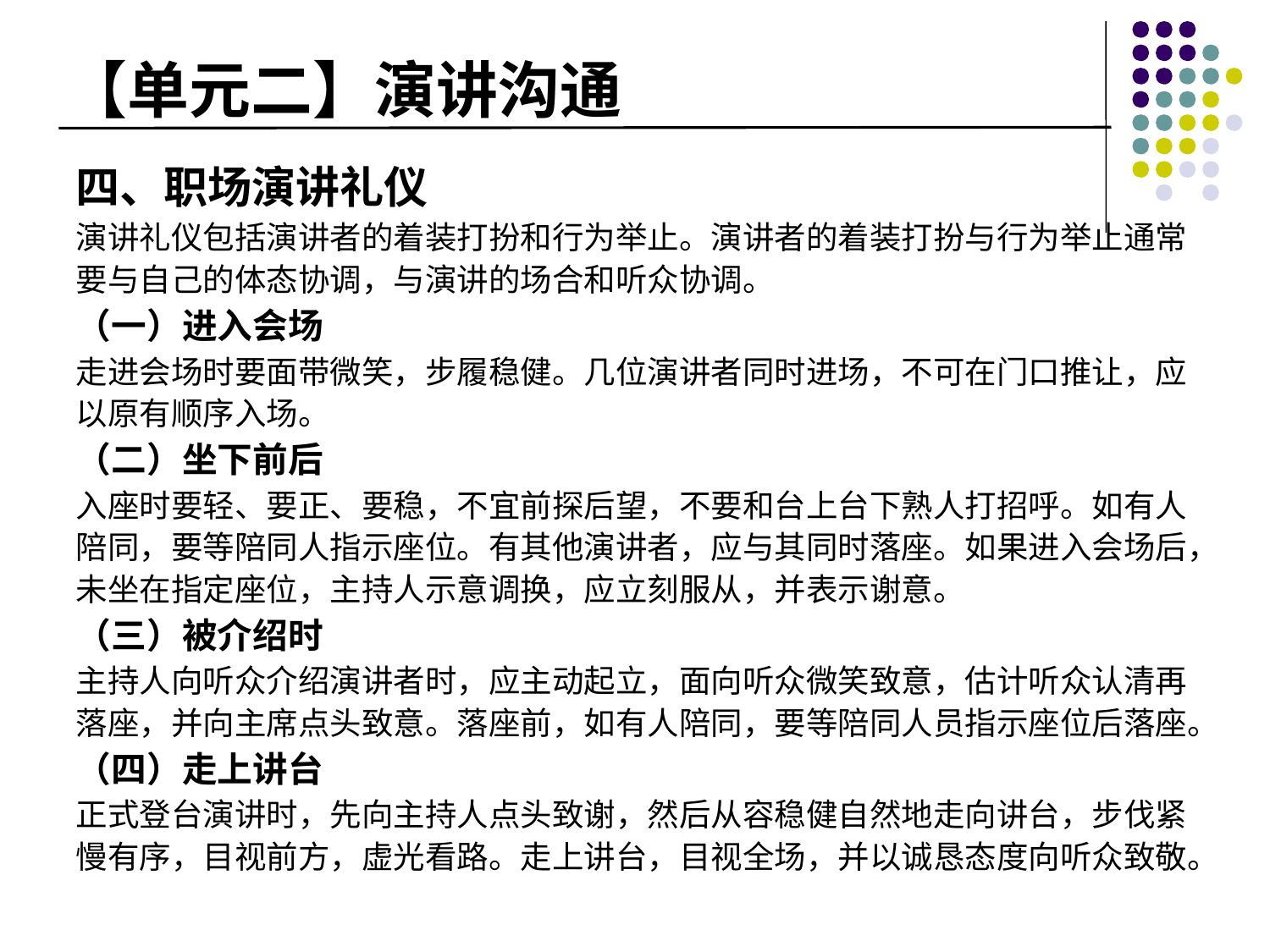

# 【单元二】演讲沟通
四、职场演讲礼仪
演讲礼仪包括演讲者的着装打扮和行为举止。演讲者的着装打扮与行为举止通常要与自己的体态协调，与演讲的场合和听众协调。
（一）进入会场
走进会场时要面带微笑，步履稳健。几位演讲者同时进场，不可在门口推让，应以原有顺序入场。
（二）坐下前后
入座时要轻、要正、要稳，不宜前探后望，不要和台上台下熟人打招呼。如有人陪同，要等陪同人指示座位。有其他演讲者，应与其同时落座。如果进入会场后，未坐在指定座位，主持人示意调换，应立刻服从，并表示谢意。
（三）被介绍时
主持人向听众介绍演讲者时，应主动起立，面向听众微笑致意，估计听众认清再落座，并向主席点头致意。落座前，如有人陪同，要等陪同人员指示座位后落座。
（四）走上讲台
正式登台演讲时，先向主持人点头致谢，然后从容稳健自然地走向讲台，步伐紧慢有序，目视前方，虚光看路。走上讲台，目视全场，并以诚恳态度向听众致敬。